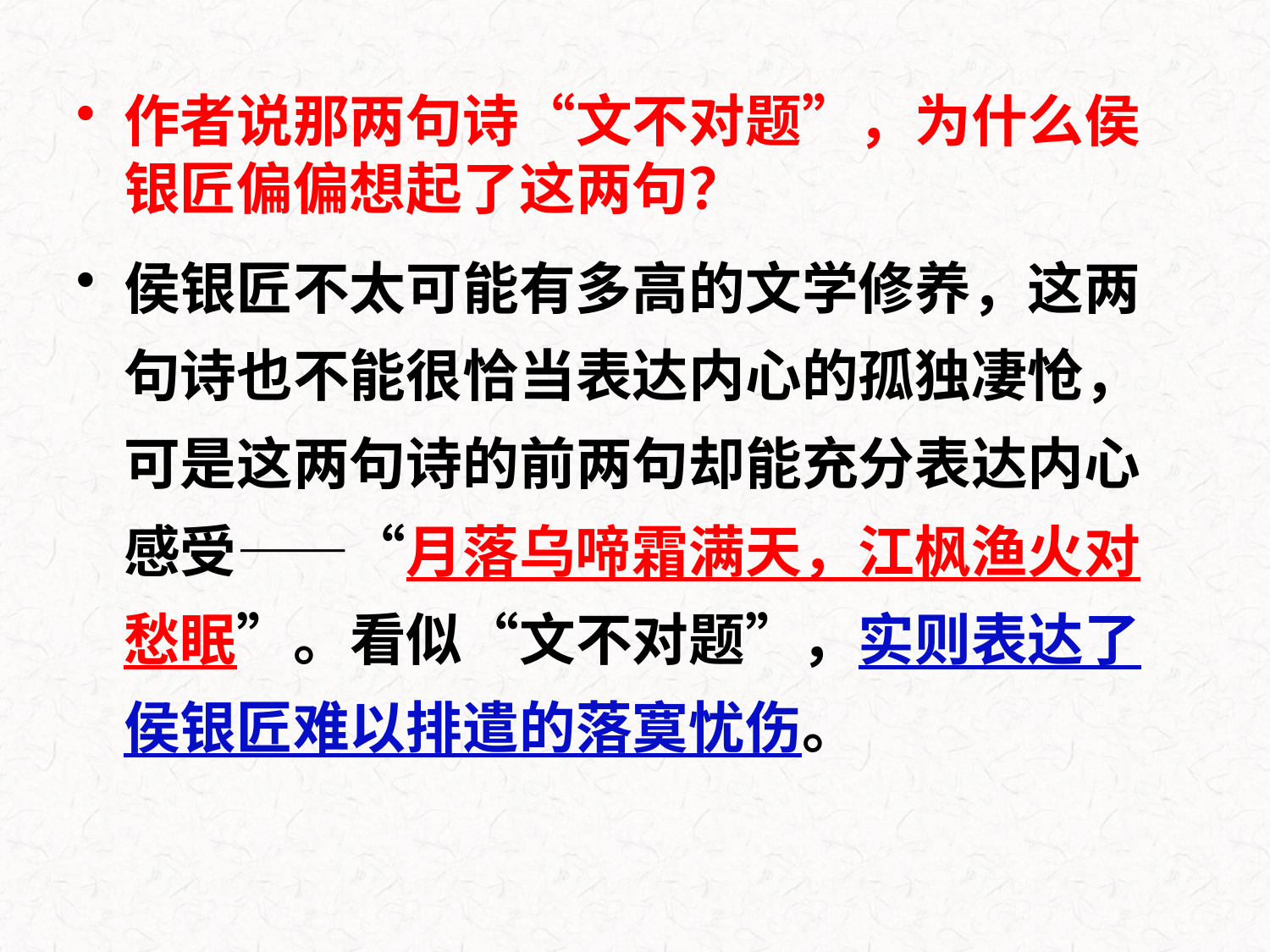

作者说那两句诗“文不对题”，为什么侯银匠偏偏想起了这两句？
侯银匠不太可能有多高的文学修养，这两句诗也不能很恰当表达内心的孤独凄怆，可是这两句诗的前两句却能充分表达内心感受——“月落乌啼霜满天，江枫渔火对愁眠”。看似“文不对题”，实则表达了侯银匠难以排遣的落寞忧伤。